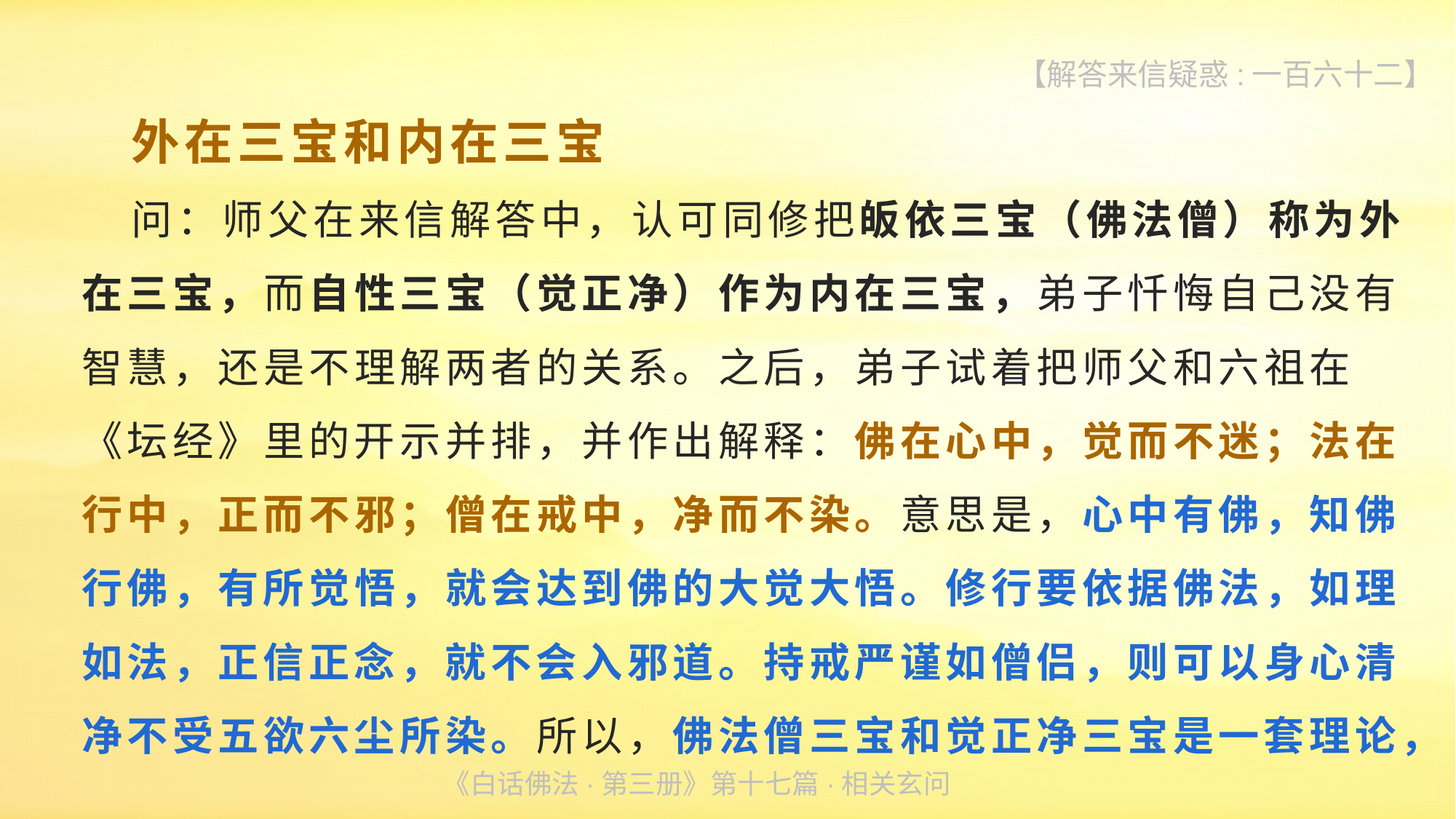

【解答来信疑惑:一百六十二】
   外在三宝和内在三宝
   问：师父在来信解答中，认可同修把皈依三宝（佛法僧）称为外在三宝，而自性三宝（觉正净）作为内在三宝，弟子忏悔自己没有智慧，还是不理解两者的关系。之后，弟子试着把师父和六祖在《坛经》里的开示并排，并作出解释：佛在心中，觉而不迷；法在行中，正而不邪；僧在戒中，净而不染。意思是，心中有佛，知佛行佛，有所觉悟，就会达到佛的大觉大悟。修行要依据佛法，如理如法，正信正念，就不会入邪道。持戒严谨如僧侣，则可以身心清净不受五欲六尘所染。所以，佛法僧三宝和觉正净三宝是一套理论，
《白话佛法·第三册》第十七篇·相关玄问